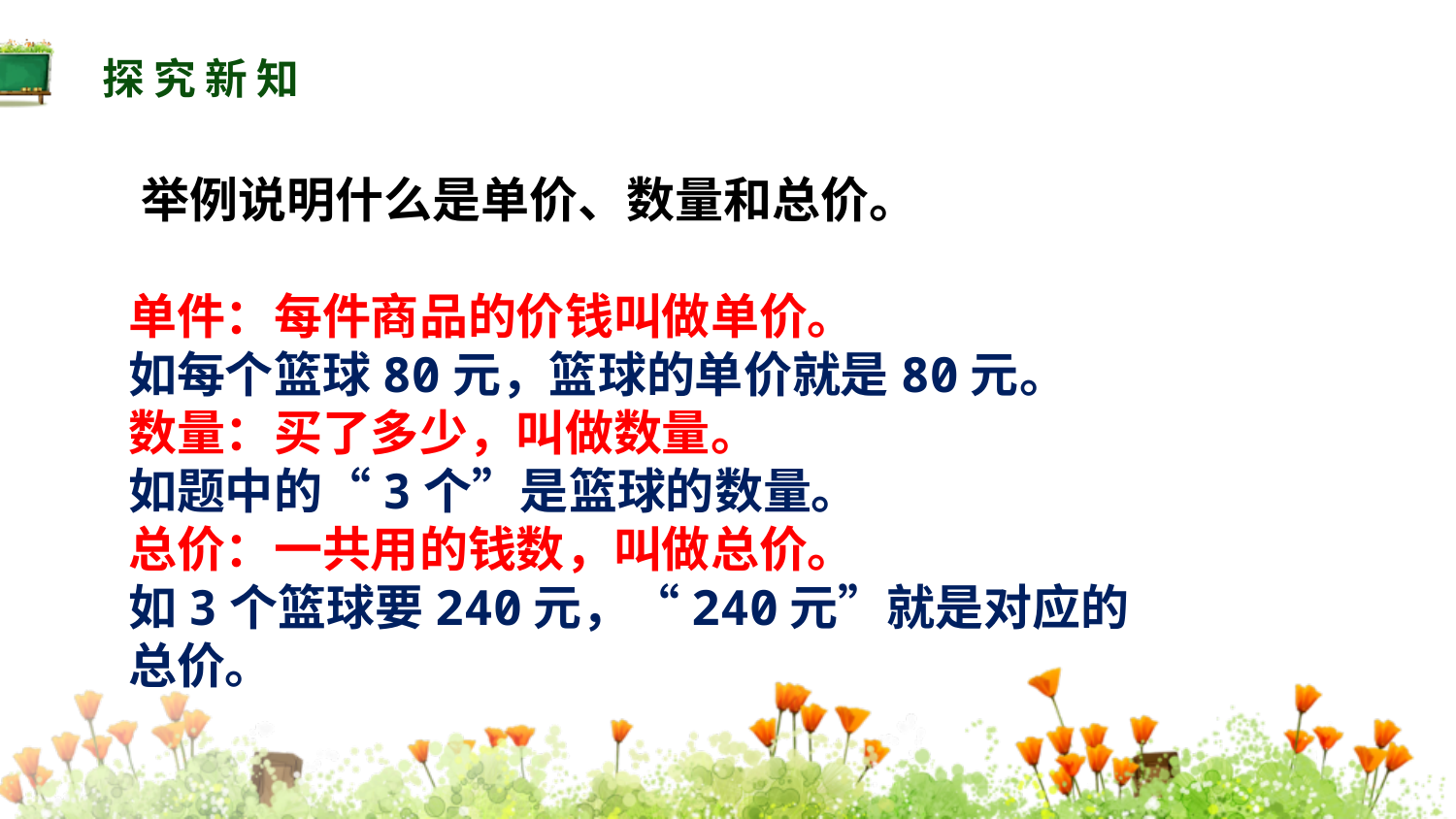

探究新知
举例说明什么是单价、数量和总价。
单件：每件商品的价钱叫做单价。
如每个篮球80元，篮球的单价就是80元。
数量：买了多少，叫做数量。
如题中的“3个”是篮球的数量。
总价：一共用的钱数，叫做总价。
如3个篮球要240元，“240元”就是对应的总价。